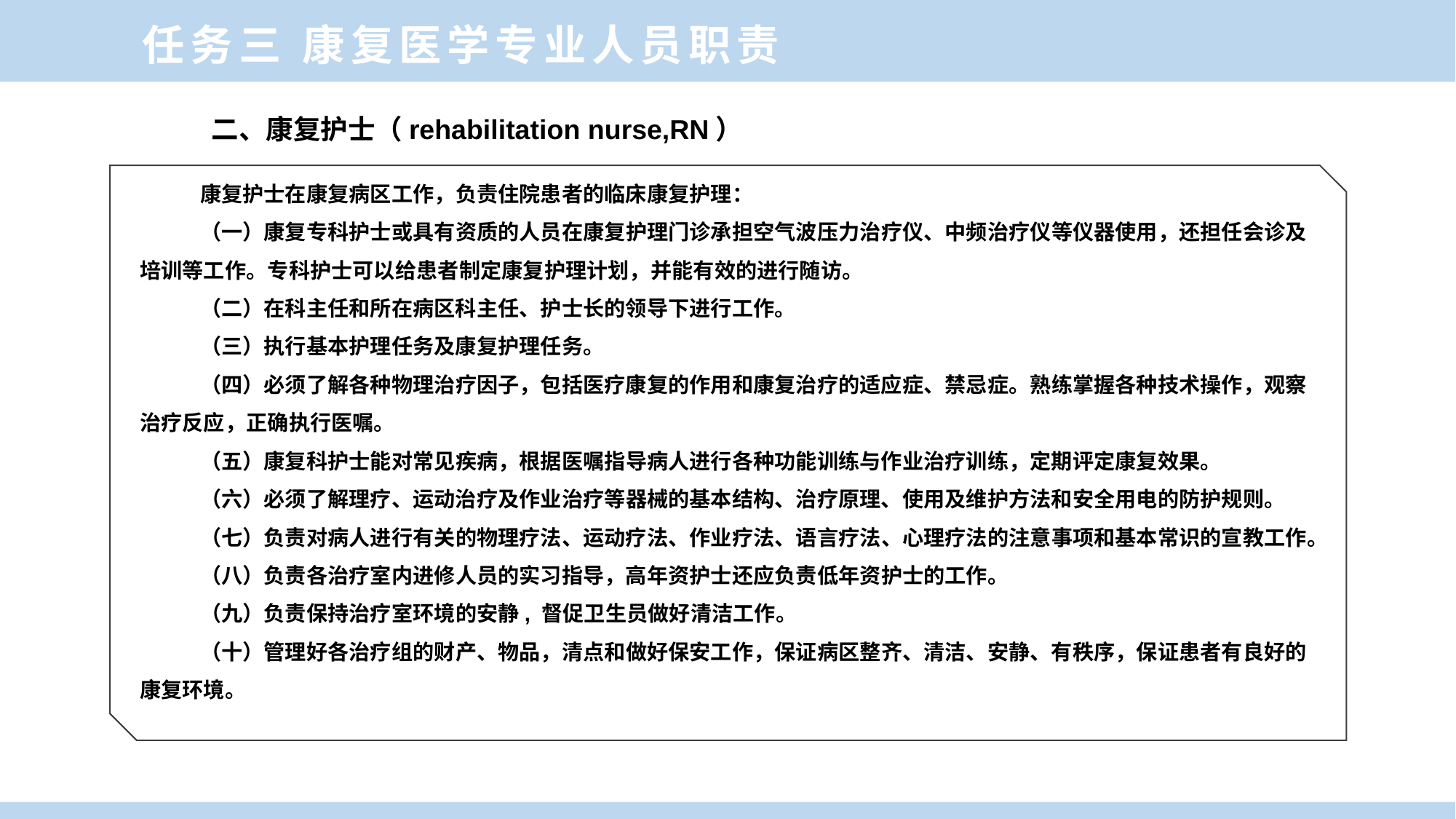

任务三 康复医学专业人员职责
二、康复护士（rehabilitation nurse,RN）
康复护士在康复病区工作，负责住院患者的临床康复护理：
（一）康复专科护士或具有资质的人员在康复护理门诊承担空气波压力治疗仪、中频治疗仪等仪器使用，还担任会诊及培训等工作。专科护士可以给患者制定康复护理计划，并能有效的进行随访。
（二）在科主任和所在病区科主任、护士长的领导下进行工作。
（三）执行基本护理任务及康复护理任务。
（四）必须了解各种物理治疗因子，包括医疗康复的作用和康复治疗的适应症、禁忌症。熟练掌握各种技术操作，观察治疗反应，正确执行医嘱。
（五）康复科护士能对常见疾病，根据医嘱指导病人进行各种功能训练与作业治疗训练，定期评定康复效果。
（六）必须了解理疗、运动治疗及作业治疗等器械的基本结构、治疗原理、使用及维护方法和安全用电的防护规则。
（七）负责对病人进行有关的物理疗法、运动疗法、作业疗法、语言疗法、心理疗法的注意事项和基本常识的宣教工作。
（八）负责各治疗室内进修人员的实习指导，高年资护士还应负责低年资护士的工作。
（九）负责保持治疗室环境的安静, 督促卫生员做好清洁工作。
（十）管理好各治疗组的财产、物品，清点和做好保安工作，保证病区整齐、清洁、安静、有秩序，保证患者有良好的康复环境。